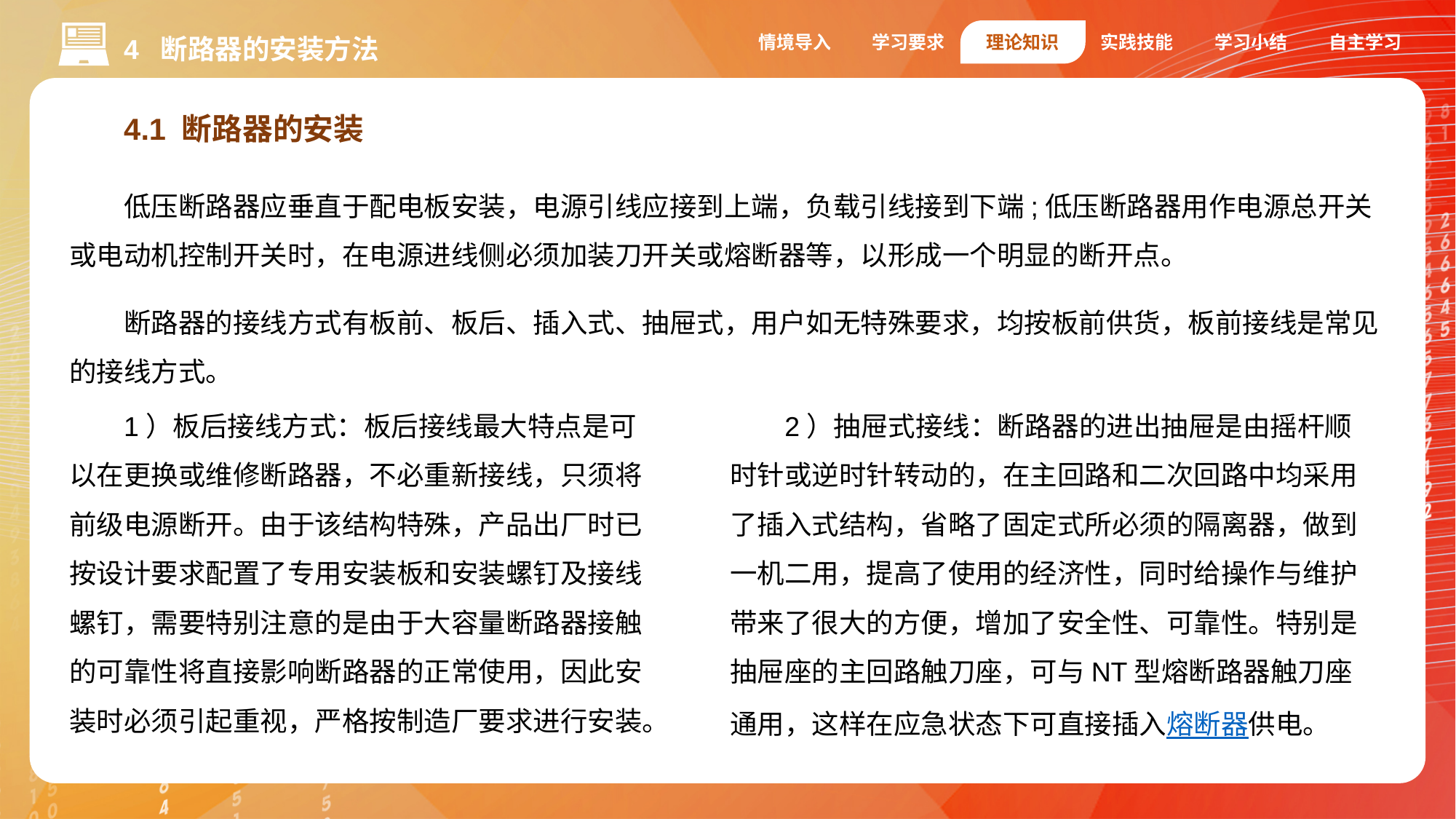

情境导入
学习要求
理论知识
实践技能
学习小结
自主学习

4  断路器的安装方法
4.1 断路器的安装
低压断路器应垂直于配电板安装，电源引线应接到上端，负载引线接到下端;低压断路器用作电源总开关或电动机控制开关时，在电源进线侧必须加装刀开关或熔断器等，以形成一个明显的断开点。
断路器的接线方式有板前、板后、插入式、抽屉式，用户如无特殊要求，均按板前供货，板前接线是常见的接线方式。
2）抽屉式接线：断路器的进出抽屉是由摇杆顺时针或逆时针转动的，在主回路和二次回路中均采用了插入式结构，省略了固定式所必须的隔离器，做到一机二用，提高了使用的经济性，同时给操作与维护带来了很大的方便，增加了安全性、可靠性。特别是抽屉座的主回路触刀座，可与NT型熔断路器触刀座通用，这样在应急状态下可直接插入熔断器供电。
1）板后接线方式：板后接线最大特点是可以在更换或维修断路器，不必重新接线，只须将前级电源断开。由于该结构特殊，产品出厂时已按设计要求配置了专用安装板和安装螺钉及接线螺钉，需要特别注意的是由于大容量断路器接触的可靠性将直接影响断路器的正常使用，因此安装时必须引起重视，严格按制造厂要求进行安装。